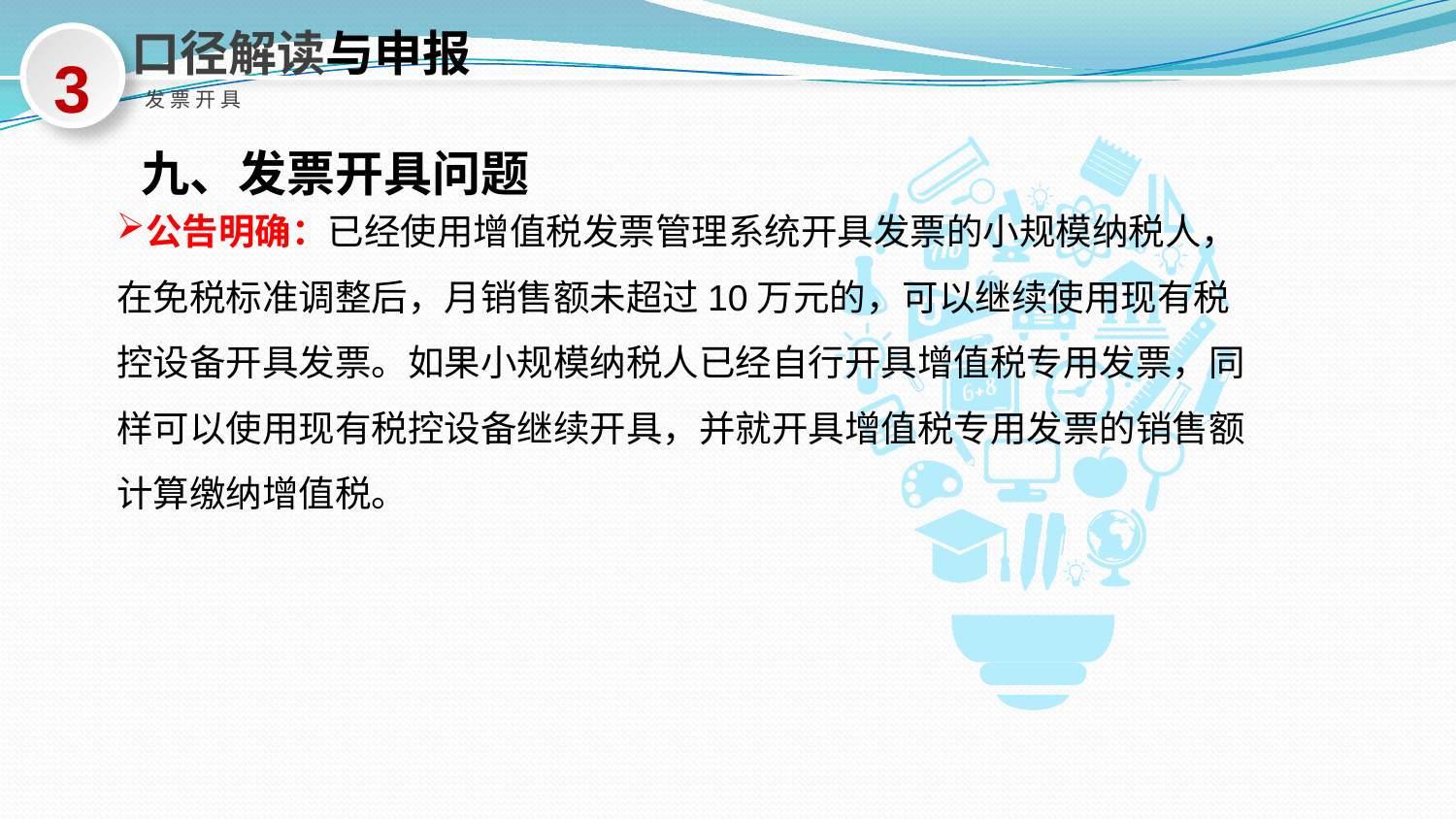

口径解读与申报

3
发票开具

公告明确：已经使用增值税发票管理系统开具发票的小规模纳税人，在免税标准调整后，月销售额未超过10万元的，可以继续使用现有税控设备开具发票。如果小规模纳税人已经自行开具增值税专用发票，同样可以使用现有税控设备继续开具，并就开具增值税专用发票的销售额计算缴纳增值税。

九、发票开具问题